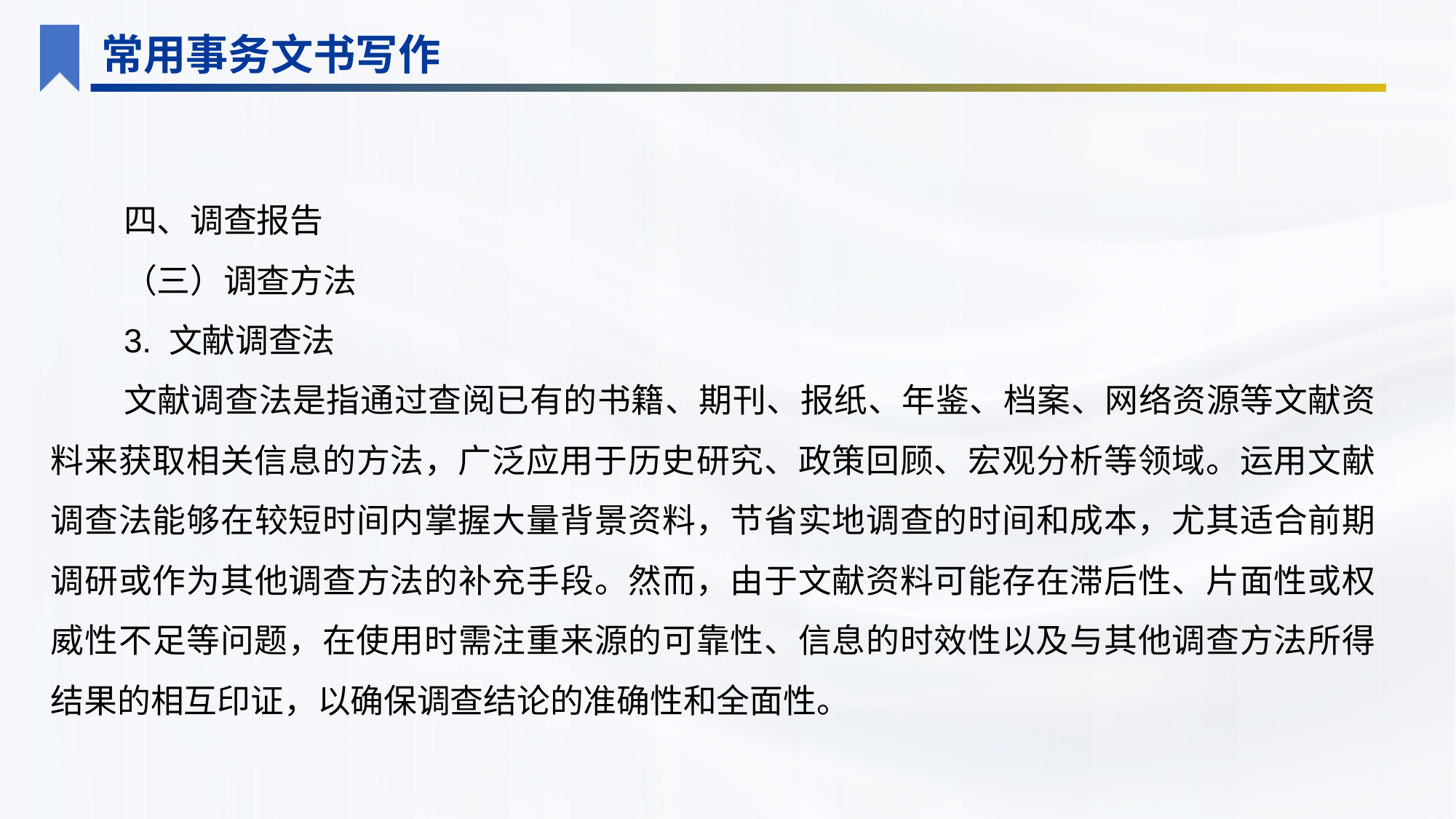

常用事务文书写作
四、调查报告
（三）调查方法
3. 文献调查法
文献调查法是指通过查阅已有的书籍、期刊、报纸、年鉴、档案、网络资源等文献资料来获取相关信息的方法，广泛应用于历史研究、政策回顾、宏观分析等领域。运用文献调查法能够在较短时间内掌握大量背景资料，节省实地调查的时间和成本，尤其适合前期调研或作为其他调查方法的补充手段。然而，由于文献资料可能存在滞后性、片面性或权威性不足等问题，在使用时需注重来源的可靠性、信息的时效性以及与其他调查方法所得结果的相互印证，以确保调查结论的准确性和全面性。